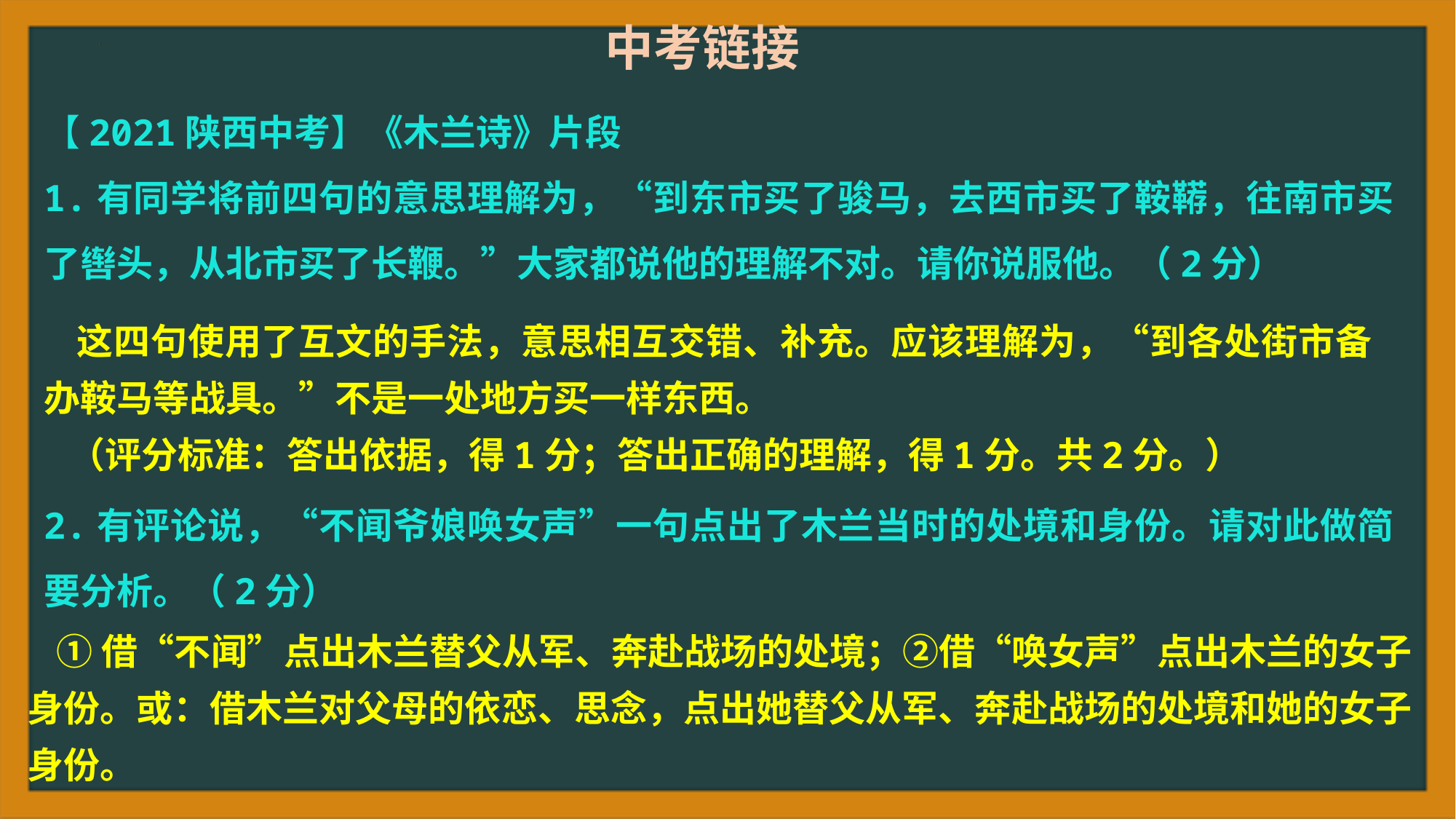

中考链接
【2021陕西中考】《木兰诗》片段
1.有同学将前四句的意思理解为，“到东市买了骏马，去西市买了鞍鞯，往南市买了辔头，从北市买了长鞭。”大家都说他的理解不对。请你说服他。（2分）

2.有评论说，“不闻爷娘唤女声”一句点出了木兰当时的处境和身份。请对此做简要分析。（2分）
   这四句使用了互文的手法，意思相互交错、补充。应该理解为，“到各处街市备办鞍马等战具。”不是一处地方买一样东西。
  （评分标准：答出依据，得1分；答出正确的理解，得1分。共2分。）
    ①借“不闻”点出木兰替父从军、奔赴战场的处境；②借“唤女声”点出木兰的女子身份。或：借木兰对父母的依恋、思念，点出她替父从军、奔赴战场的处境和她的女子身份。